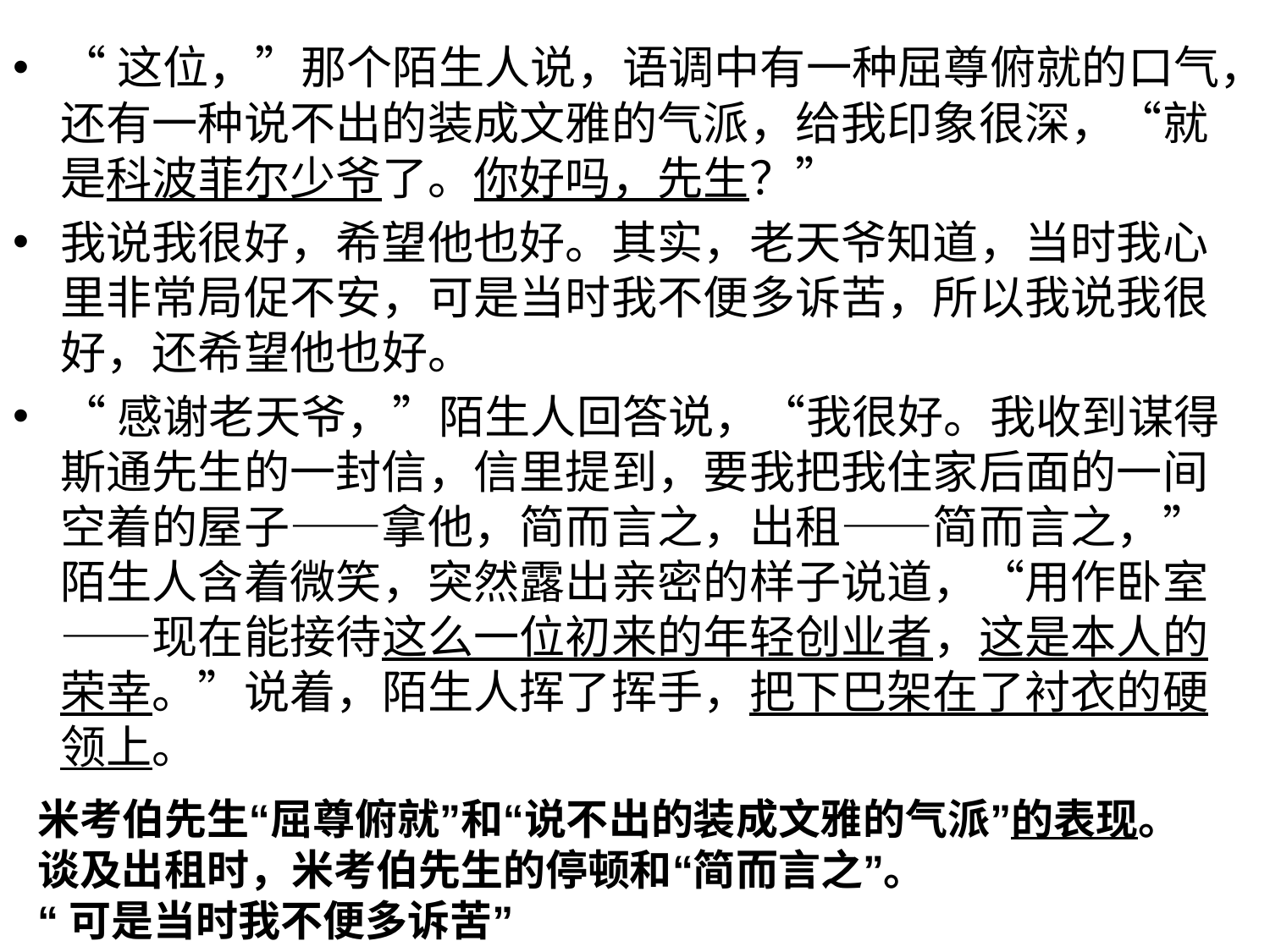

“这位，”那个陌生人说，语调中有一种屈尊俯就的口气，还有一种说不出的装成文雅的气派，给我印象很深，“就是科波菲尔少爷了。你好吗，先生？”
我说我很好，希望他也好。其实，老天爷知道，当时我心里非常局促不安，可是当时我不便多诉苦，所以我说我很好，还希望他也好。
“感谢老天爷，”陌生人回答说，“我很好。我收到谋得斯通先生的一封信，信里提到，要我把我住家后面的一间空着的屋子——拿他，简而言之，出租——简而言之，”陌生人含着微笑，突然露出亲密的样子说道，“用作卧室——现在能接待这么一位初来的年轻创业者，这是本人的荣幸。”说着，陌生人挥了挥手，把下巴架在了衬衣的硬领上。

米考伯先生“屈尊俯就”和“说不出的装成文雅的气派”的表现。
谈及出租时，米考伯先生的停顿和“简而言之”。
“可是当时我不便多诉苦”